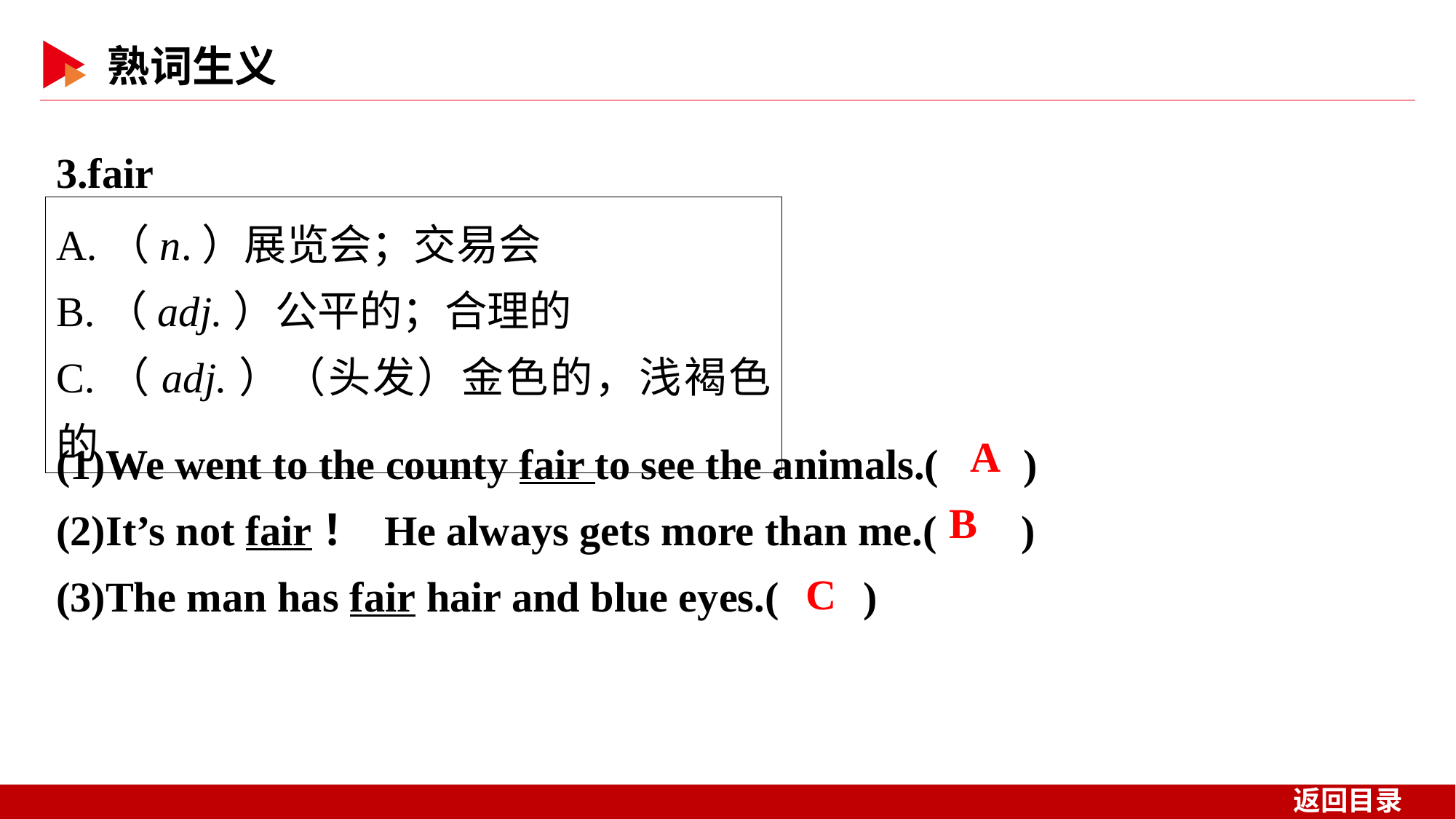

3.fair
A.（n.）展览会；交易会
B.（adj.）公平的；合理的
C.（adj.）（头发）金色的，浅褐色的
(1)We went to the county fair to see the animals.(        )
(2)It’s not fair！ He always gets more than me.(        )
(3)The man has fair hair and blue eyes.(        )
   A
   B
   C